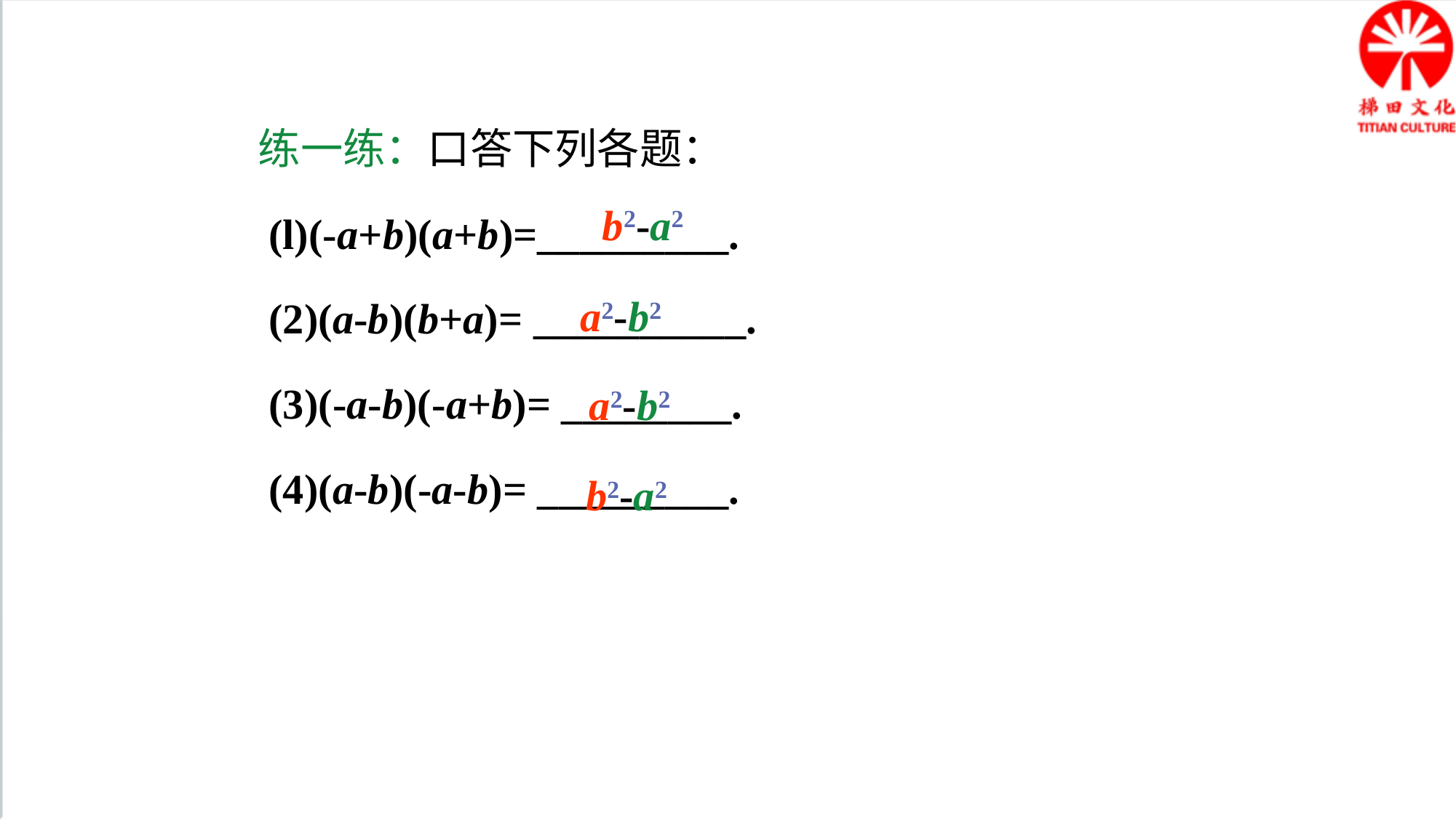

练一练：口答下列各题：
 (l)(-a+b)(a+b)=_________.
 (2)(a-b)(b+a)= __________.
 (3)(-a-b)(-a+b)= ________.
 (4)(a-b)(-a-b)= _________.
b2-a2
a2-b2
a2-b2
b2-a2